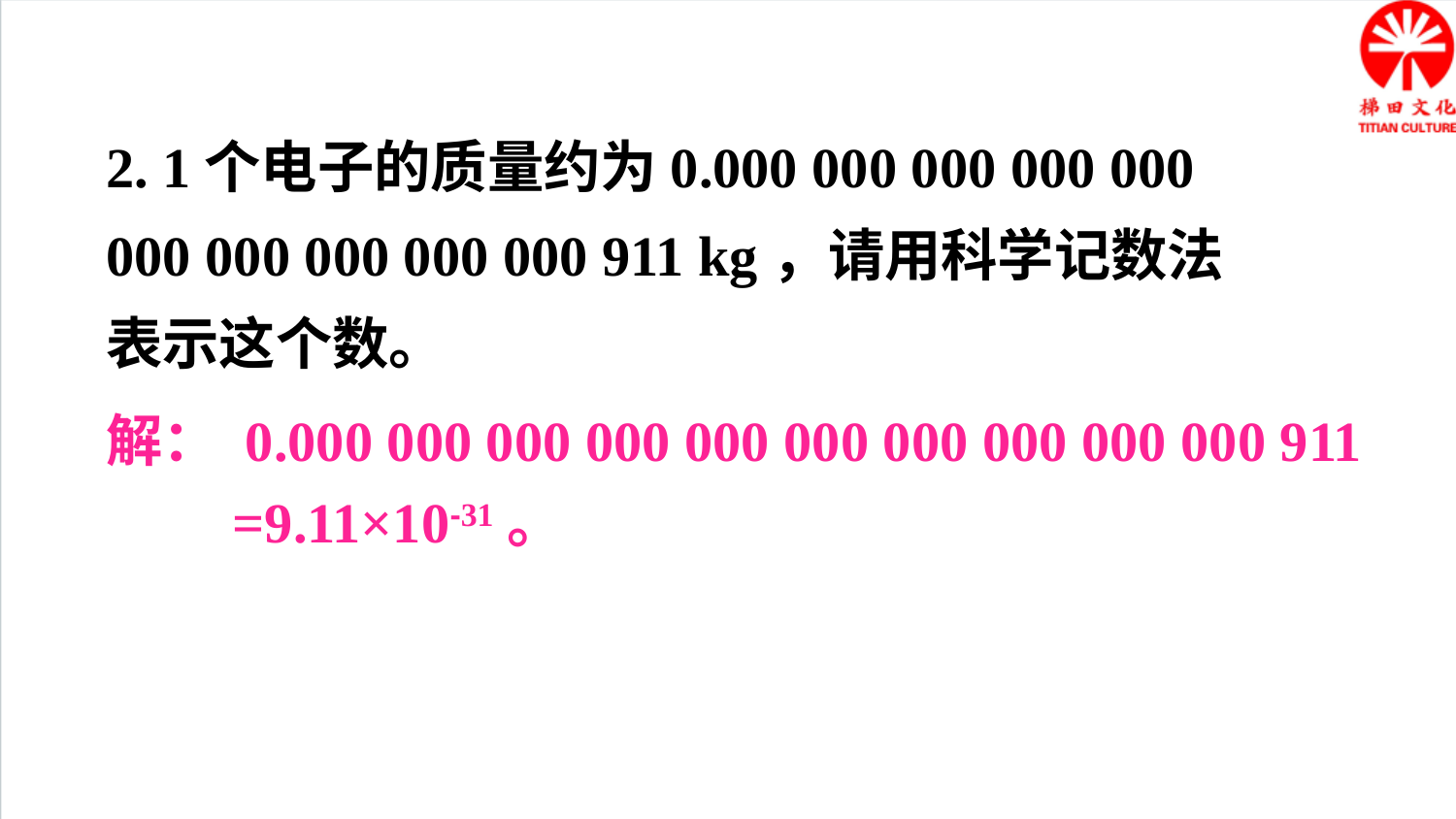

2. 1个电子的质量约为0.000 000 000 000 000 000 000 000 000 000 911 kg，请用科学记数法表示这个数。
解： 0.000 000 000 000 000 000 000 000 000 000 911
         =9.11×10-31。